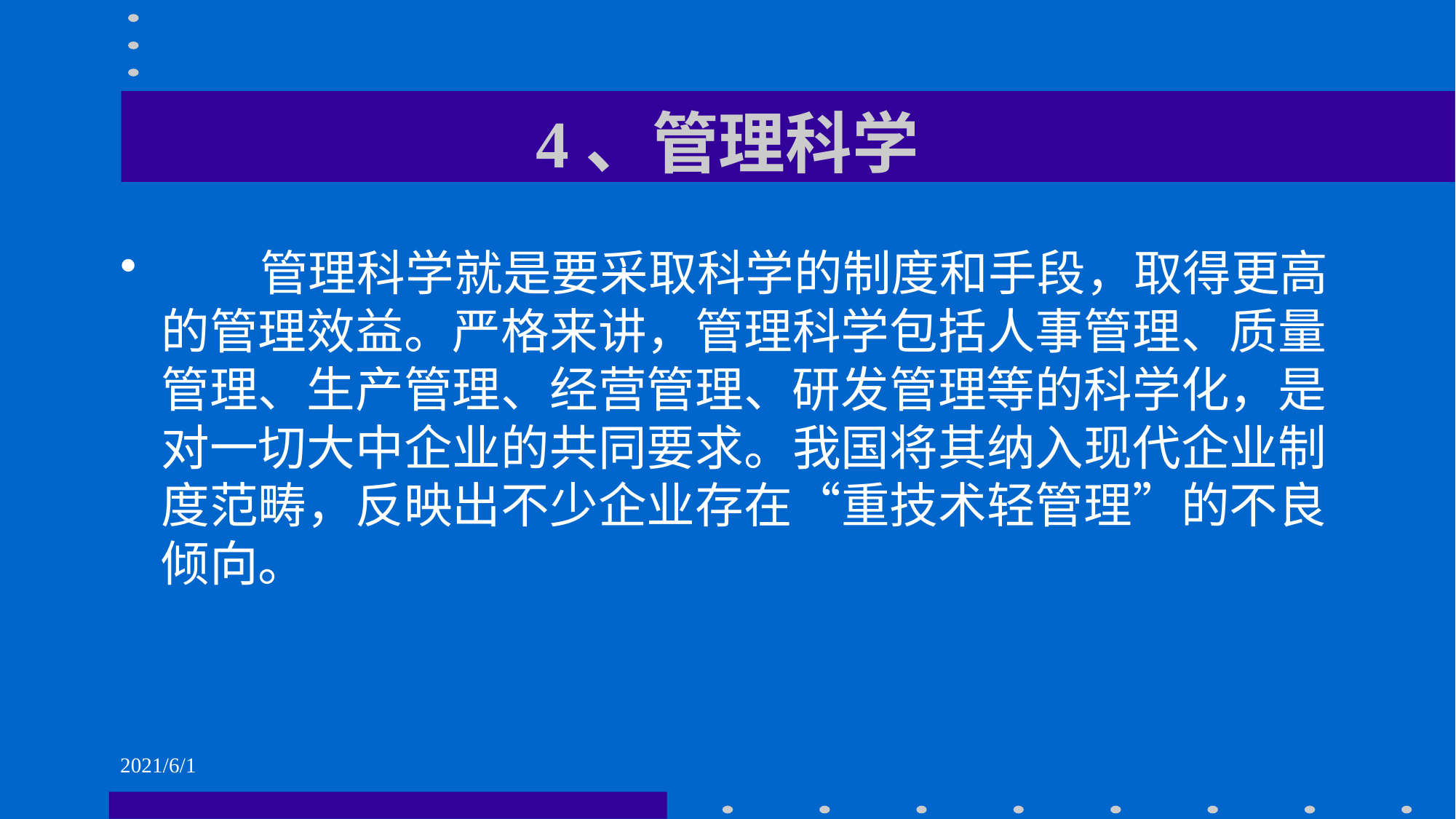

# 4、管理科学
        管理科学就是要采取科学的制度和手段，取得更高的管理效益。严格来讲，管理科学包括人事管理、质量管理、生产管理、经营管理、研发管理等的科学化，是对一切大中企业的共同要求。我国将其纳入现代企业制度范畴，反映出不少企业存在“重技术轻管理”的不良倾向。
2021/6/1